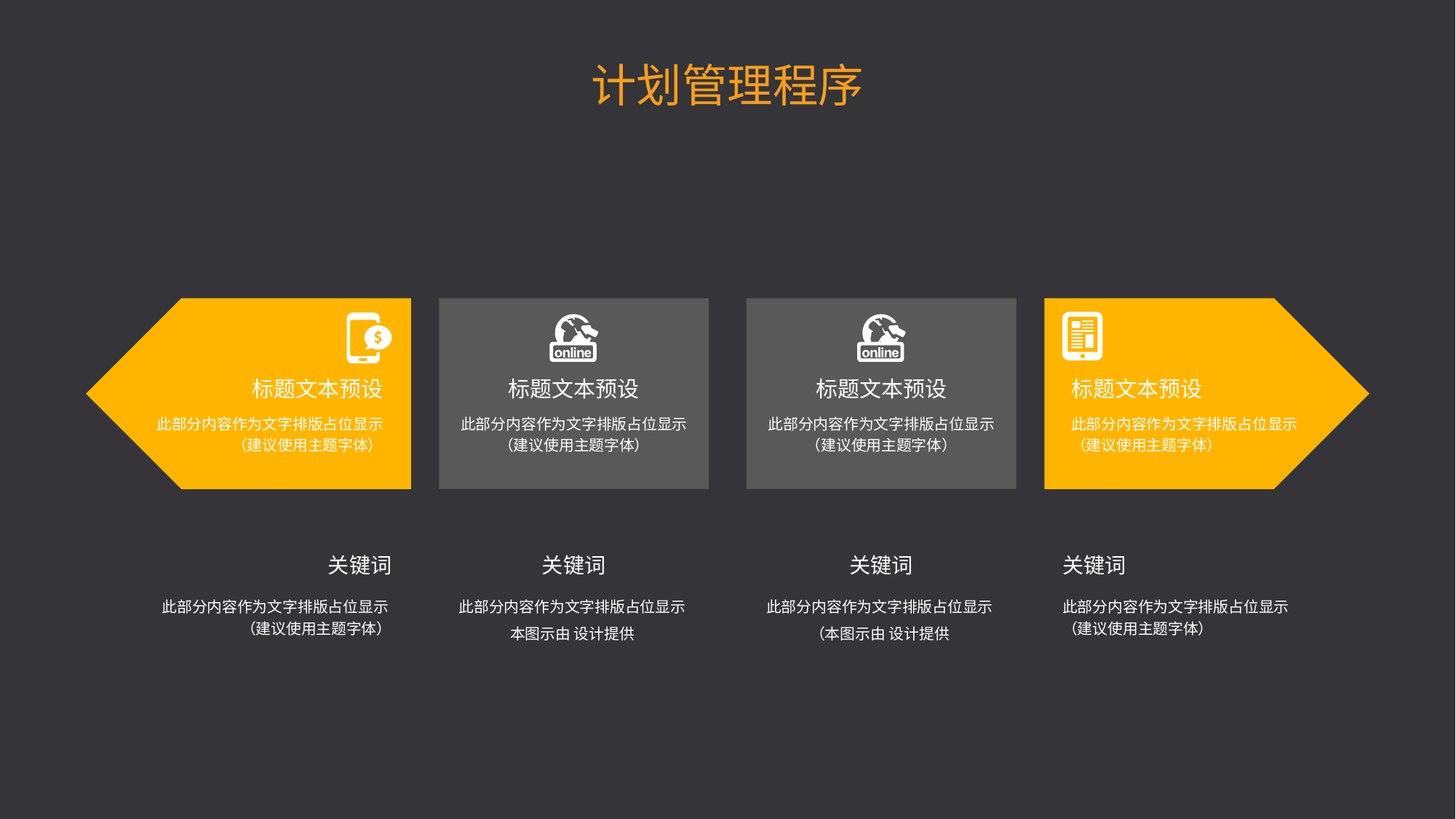

计划管理程序

标题文本预设
此部分内容作为文字排版占位显示
（建议使用主题字体）
关键词
此部分内容作为文字排版占位显示
（建议使用主题字体）

标题文本预设
此部分内容作为文字排版占位显示
（建议使用主题字体）
关键词
此部分内容作为文字排版占位显示
本图示由 设计提供

标题文本预设
此部分内容作为文字排版占位显示
（建议使用主题字体）
关键词
此部分内容作为文字排版占位显示
（本图示由 设计提供

标题文本预设
此部分内容作为文字排版占位显示
（建议使用主题字体）
关键词
此部分内容作为文字排版占位显示
（建议使用主题字体）